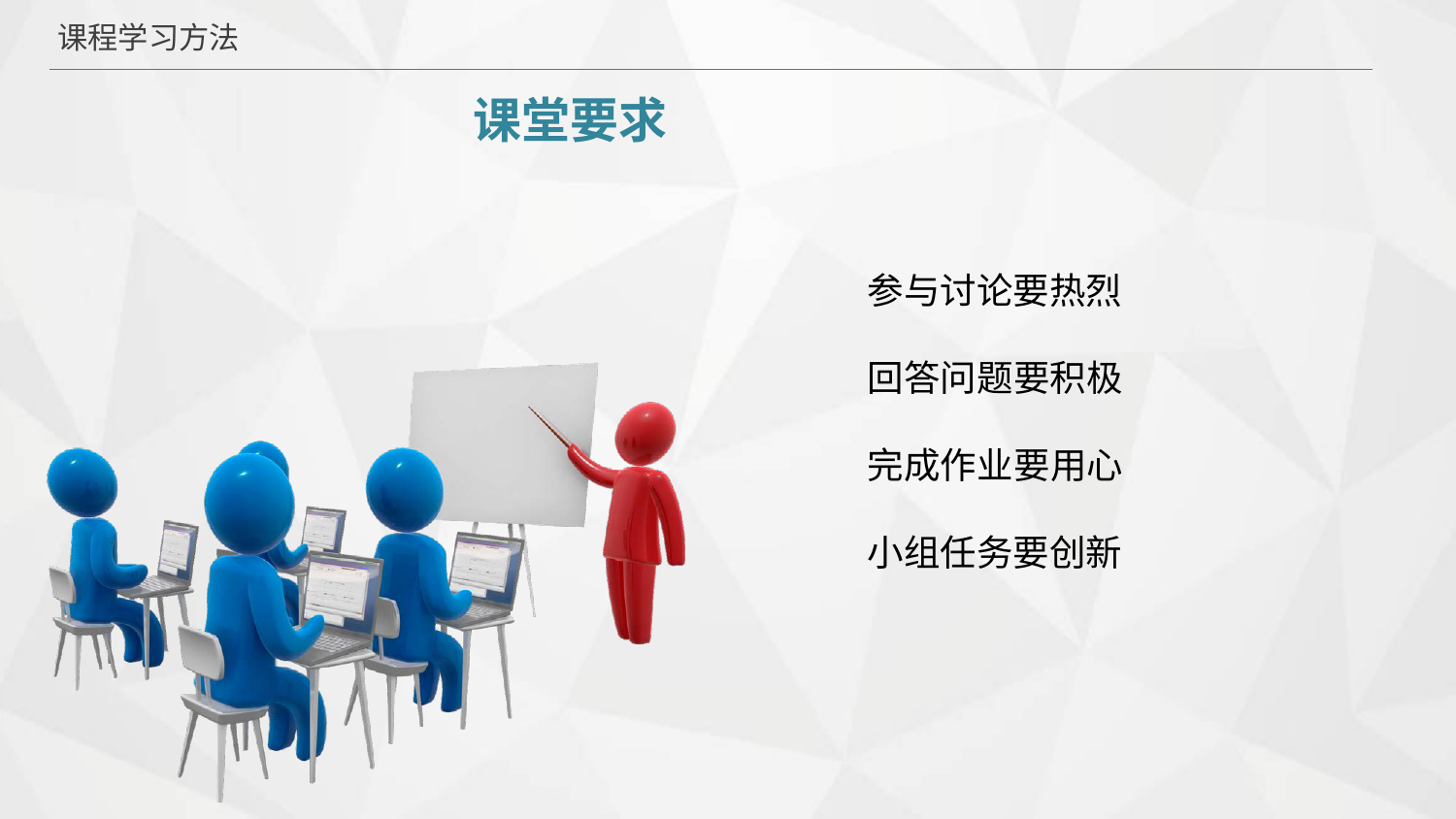

课程学习方法
# 课堂要求
参与讨论要热烈
回答问题要积极 完成作业要用心 小组任务要创新